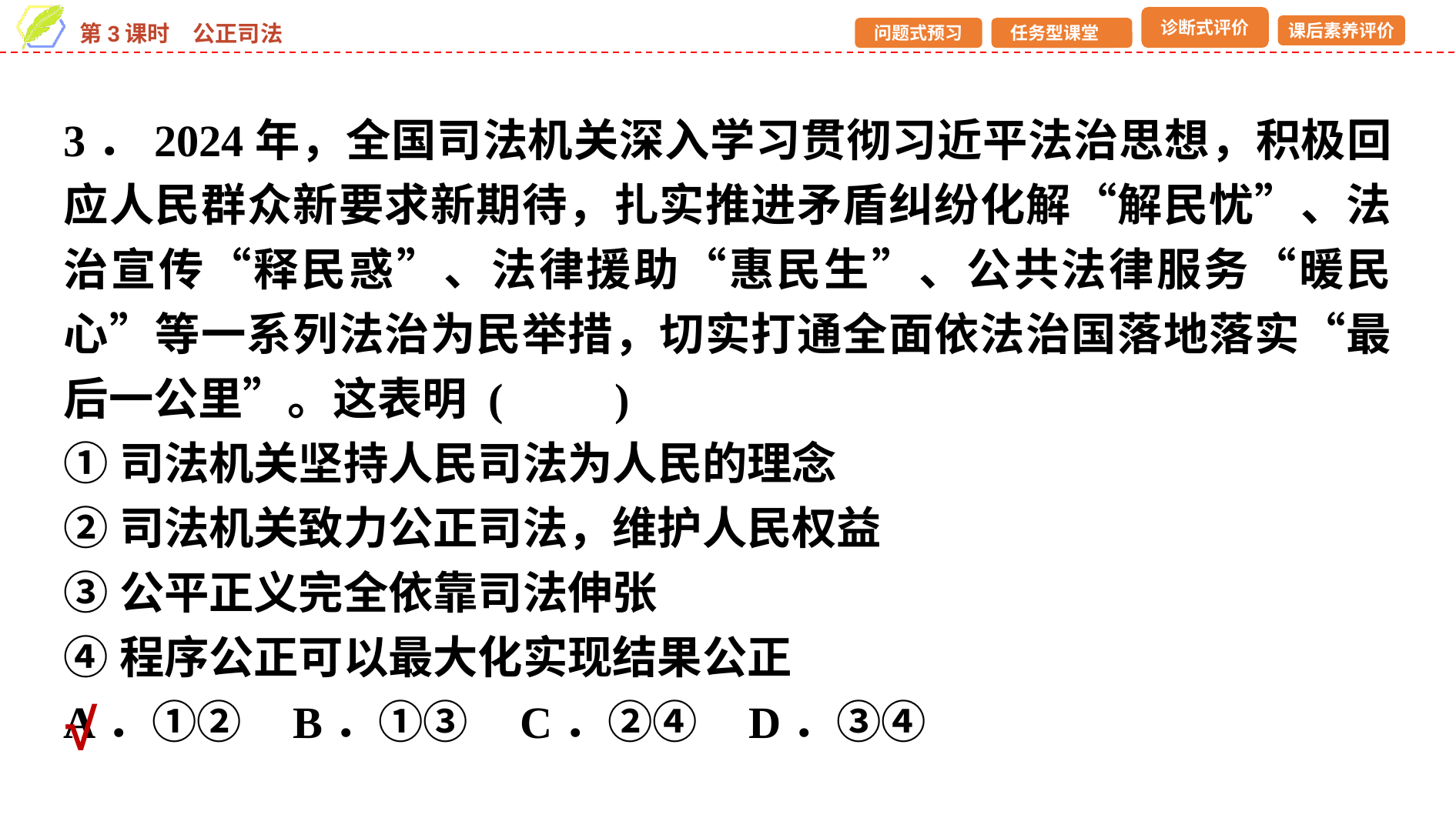

3．2024年，全国司法机关深入学习贯彻习近平法治思想，积极回应人民群众新要求新期待，扎实推进矛盾纠纷化解“解民忧”、法治宣传“释民惑”、法律援助“惠民生”、公共法律服务“暖民心”等一系列法治为民举措，切实打通全面依法治国落地落实“最后一公里”。这表明 (　　)
①司法机关坚持人民司法为人民的理念
②司法机关致力公正司法，维护人民权益
③公平正义完全依靠司法伸张
④程序公正可以最大化实现结果公正
A．①②    B．①③    C．②④    D．③④
√